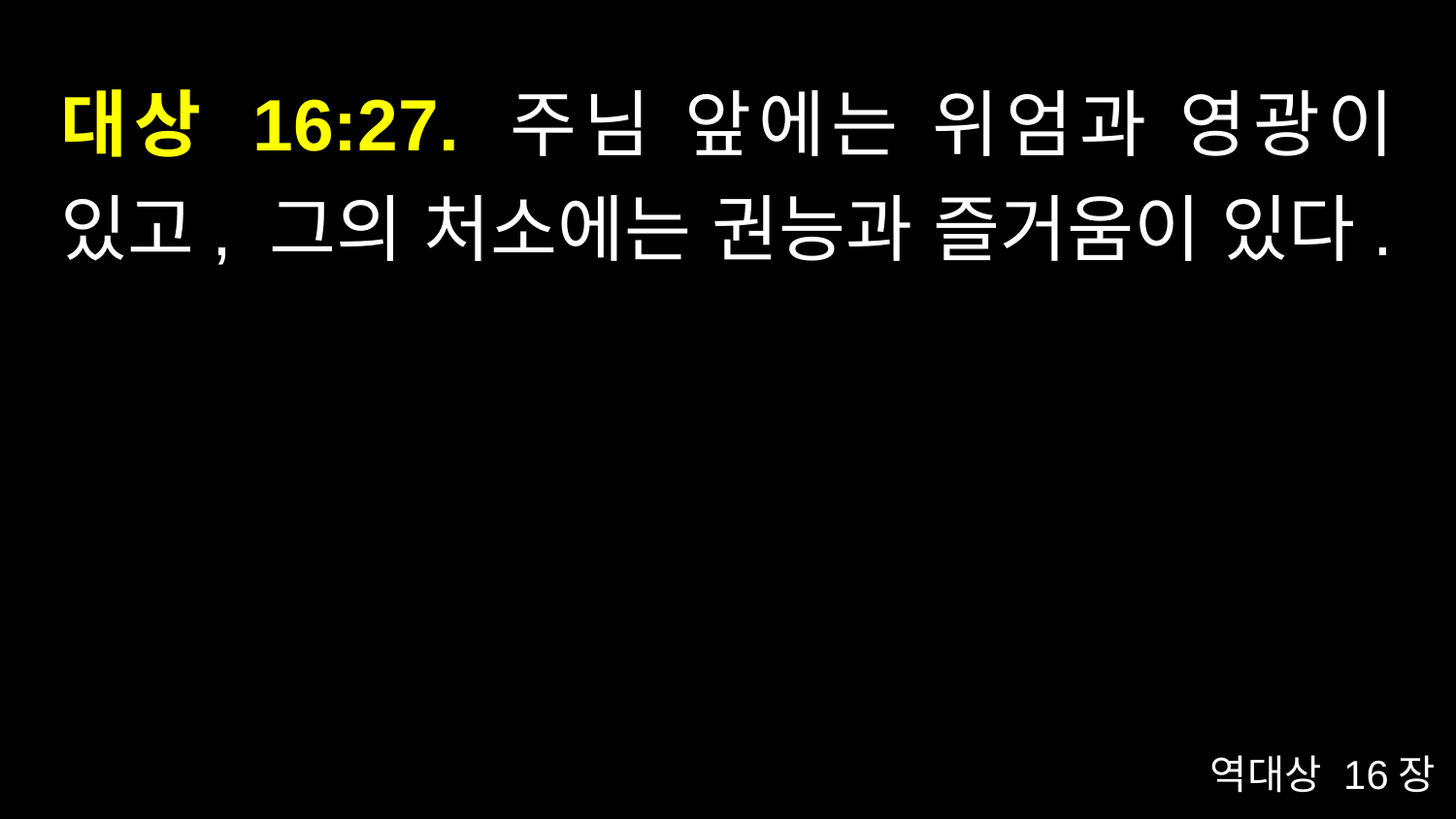

# 대상 16:27. 주님 앞에는 위엄과 영광이 있고, 그의 처소에는 권능과 즐거움이 있다.
역대상 16장